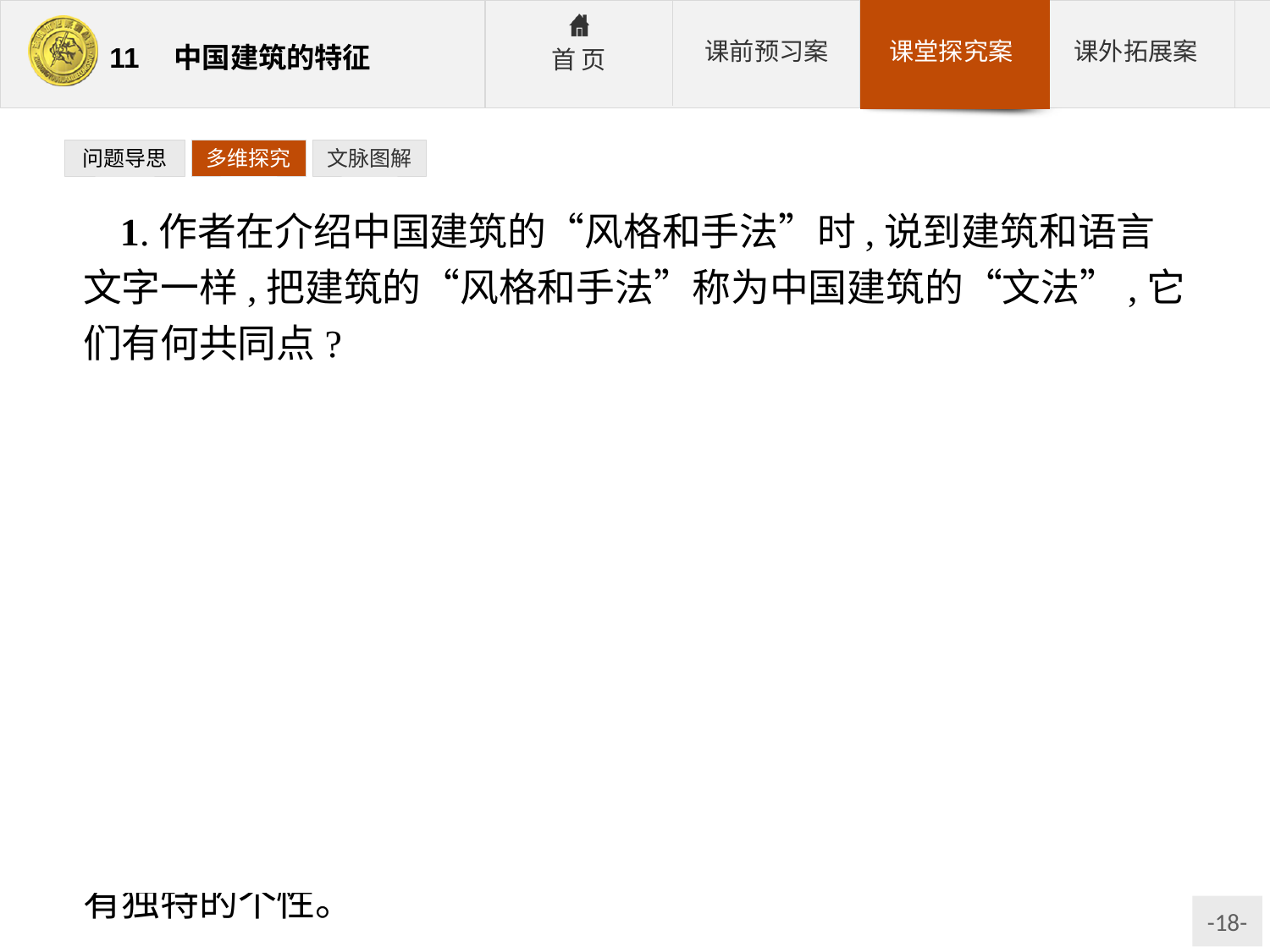

问题导思
多维探究
文脉图解
1.作者在介绍中国建筑的“风格和手法”时,说到建筑和语言文字一样,把建筑的“风格和手法”称为中国建筑的“文法”,它们有何共同点?
提示:这是一个比喻说法,可以从中国建筑的风格、惯例和语言文字的使用法则之间的相似性分析。
参考答案:这是一种比喻的说法,借语言文字中“文法”的术语来说明中国建筑的风格和手法。“中国建筑的‘风格和手法’”,既寓于九大特征中又在某些方面具有普遍意义,是一种“沿用的惯例”,是一种为世代遵循的“法式”,守之则能体现出中国建筑的一贯风格,创新则能建造出各具其妙的独特建筑。这非常类似于语言中的“文法”,既有它的“拘束性”,但也有它的“灵活性”,体现在具体的建筑上,既表现出中国建筑的一贯风格,也具有独特的个性。